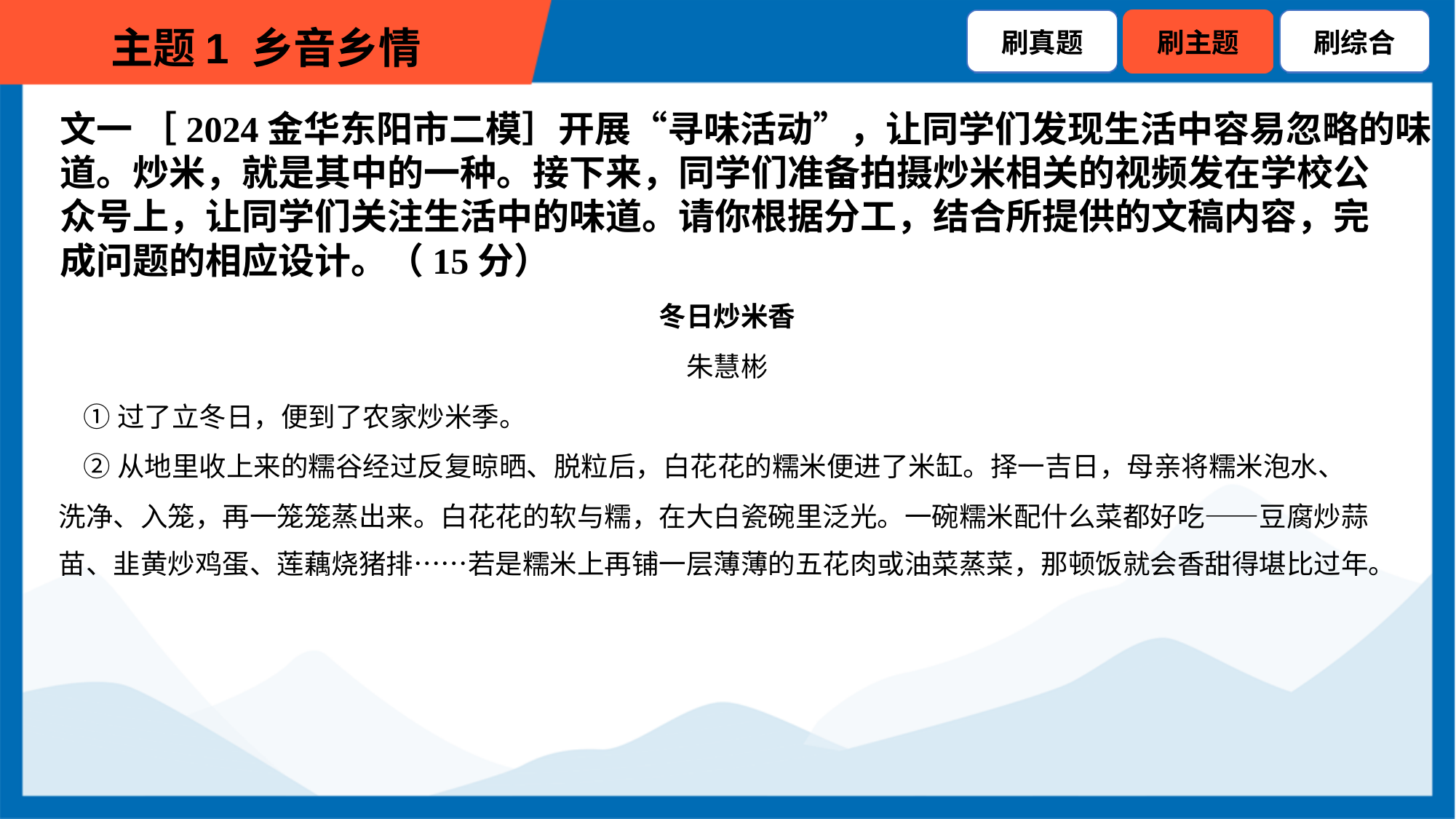

文一 ［2024金华东阳市二模］开展“寻味活动”，让同学们发现生活中容易忽略的味
道。炒米，就是其中的一种。接下来，同学们准备拍摄炒米相关的视频发在学校公
众号上，让同学们关注生活中的味道。请你根据分工，结合所提供的文稿内容，完
成问题的相应设计。（15分）
冬日炒米香
朱慧彬
    ①过了立冬日，便到了农家炒米季。
    ②从地里收上来的糯谷经过反复晾晒、脱粒后，白花花的糯米便进了米缸。择一吉日，母亲将糯米泡水、
洗净、入笼，再一笼笼蒸出来。白花花的软与糯，在大白瓷碗里泛光。一碗糯米配什么菜都好吃——豆腐炒蒜
苗、韭黄炒鸡蛋、莲藕烧猪排……若是糯米上再铺一层薄薄的五花肉或油菜蒸菜，那顿饭就会香甜得堪比过年。